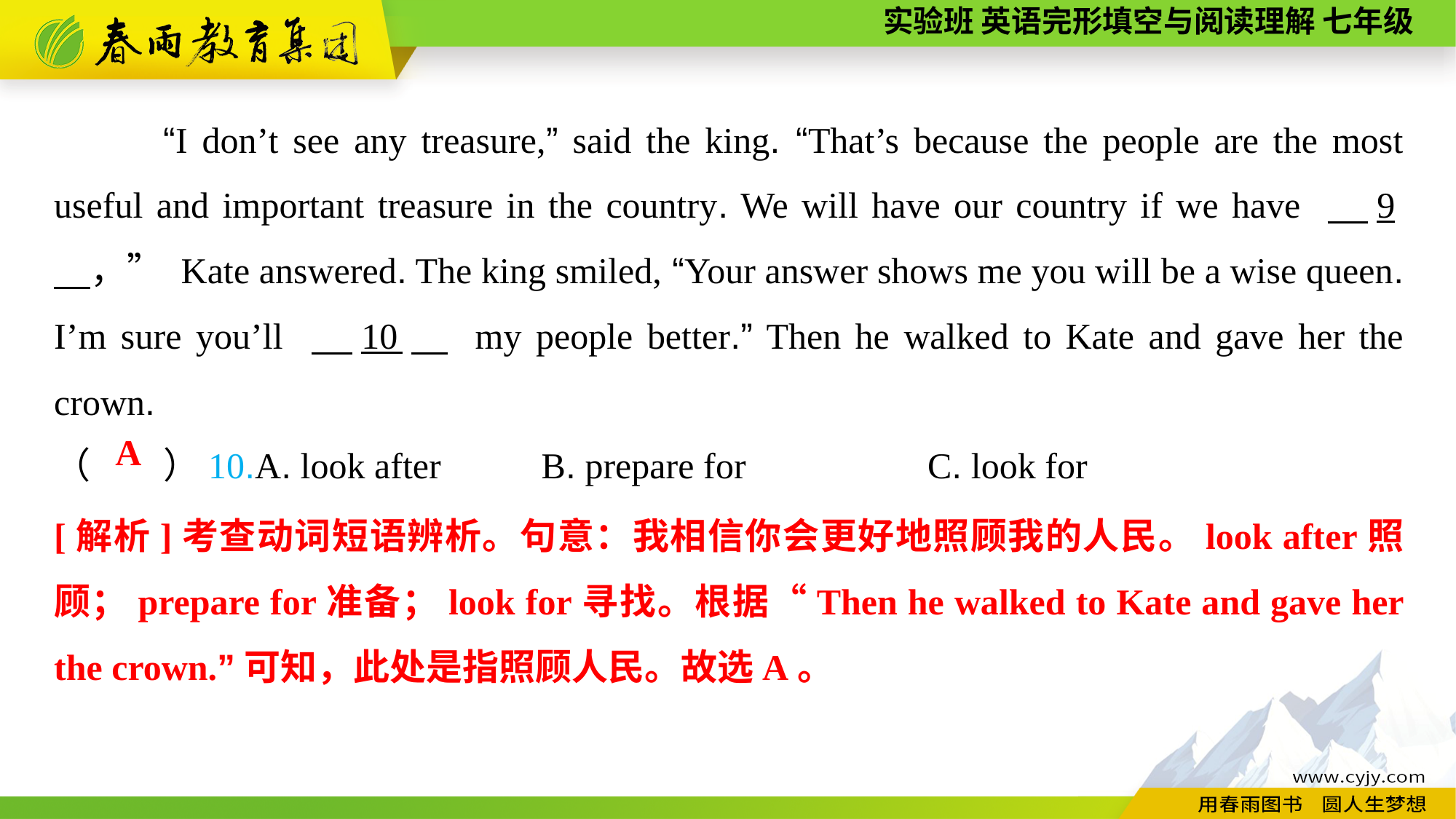

“I don’t see any treasure,” said the king. “That’s because the people are the most useful and important treasure in the country. We will have our country if we have 　9　，” Kate answered. The king smiled, “Your answer shows me you will be a wise queen. I’m sure you’ll 　10　 my people better.” Then he walked to Kate and gave her the crown.
（　　）10.A. look after           B. prepare for	            C. look for
A
[解析]考查动词短语辨析。句意：我相信你会更好地照顾我的人民。look after照顾；prepare for准备；look for寻找。根据“Then he walked to Kate and gave her the crown.”可知，此处是指照顾人民。故选A。